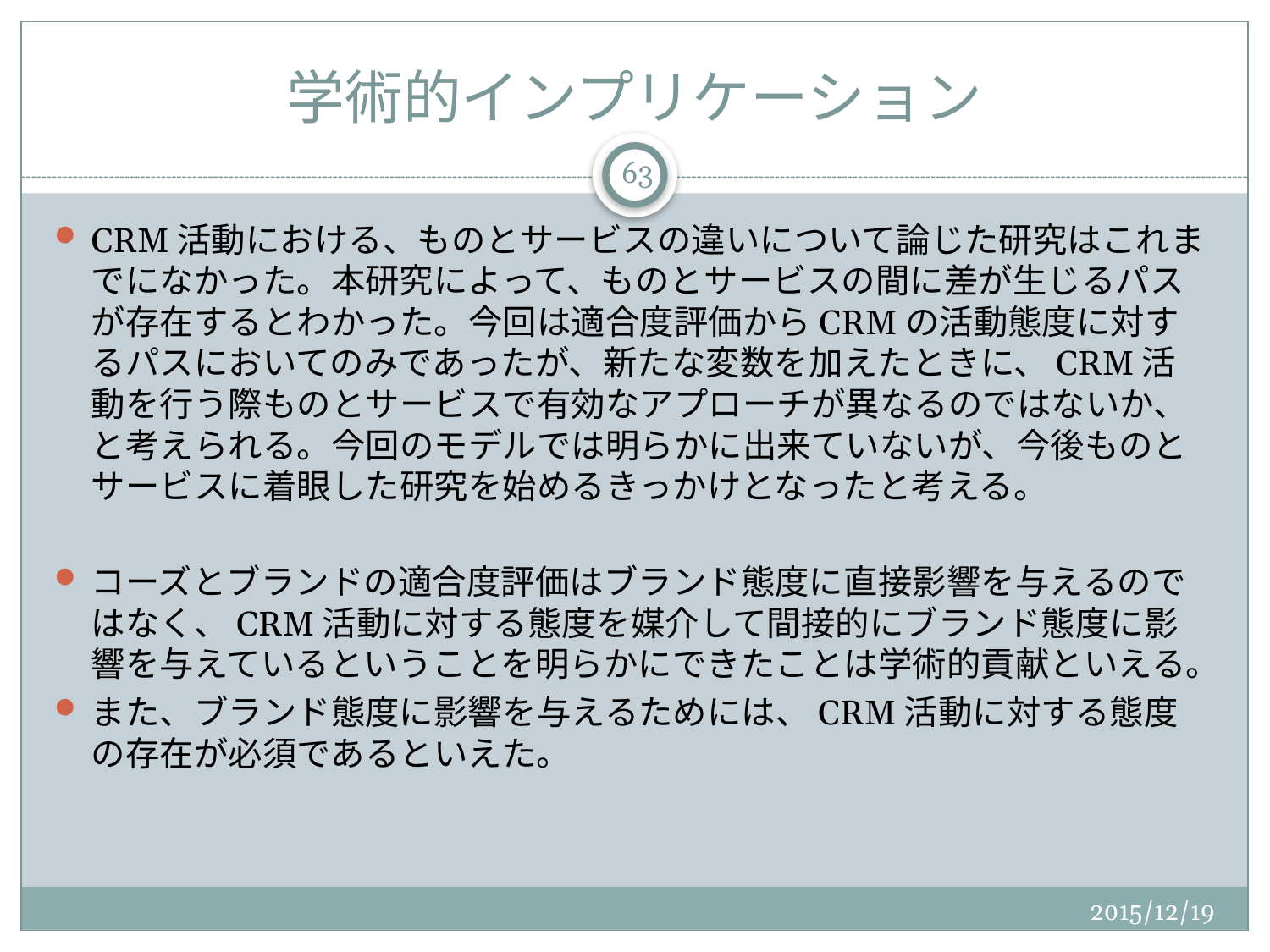

# 学術的インプリケーション
63
CRM活動における、ものとサービスの違いについて論じた研究はこれまでになかった。本研究によって、ものとサービスの間に差が生じるパスが存在するとわかった。今回は適合度評価からCRMの活動態度に対するパスにおいてのみであったが、新たな変数を加えたときに、CRM活動を行う際ものとサービスで有効なアプローチが異なるのではないか、と考えられる。今回のモデルでは明らかに出来ていないが、今後ものとサービスに着眼した研究を始めるきっかけとなったと考える。

コーズとブランドの適合度評価はブランド態度に直接影響を与えるのではなく、CRM活動に対する態度を媒介して間接的にブランド態度に影響を与えているということを明らかにできたことは学術的貢献といえる。
また、ブランド態度に影響を与えるためには、CRM活動に対する態度の存在が必須であるといえた。

2015/12/19